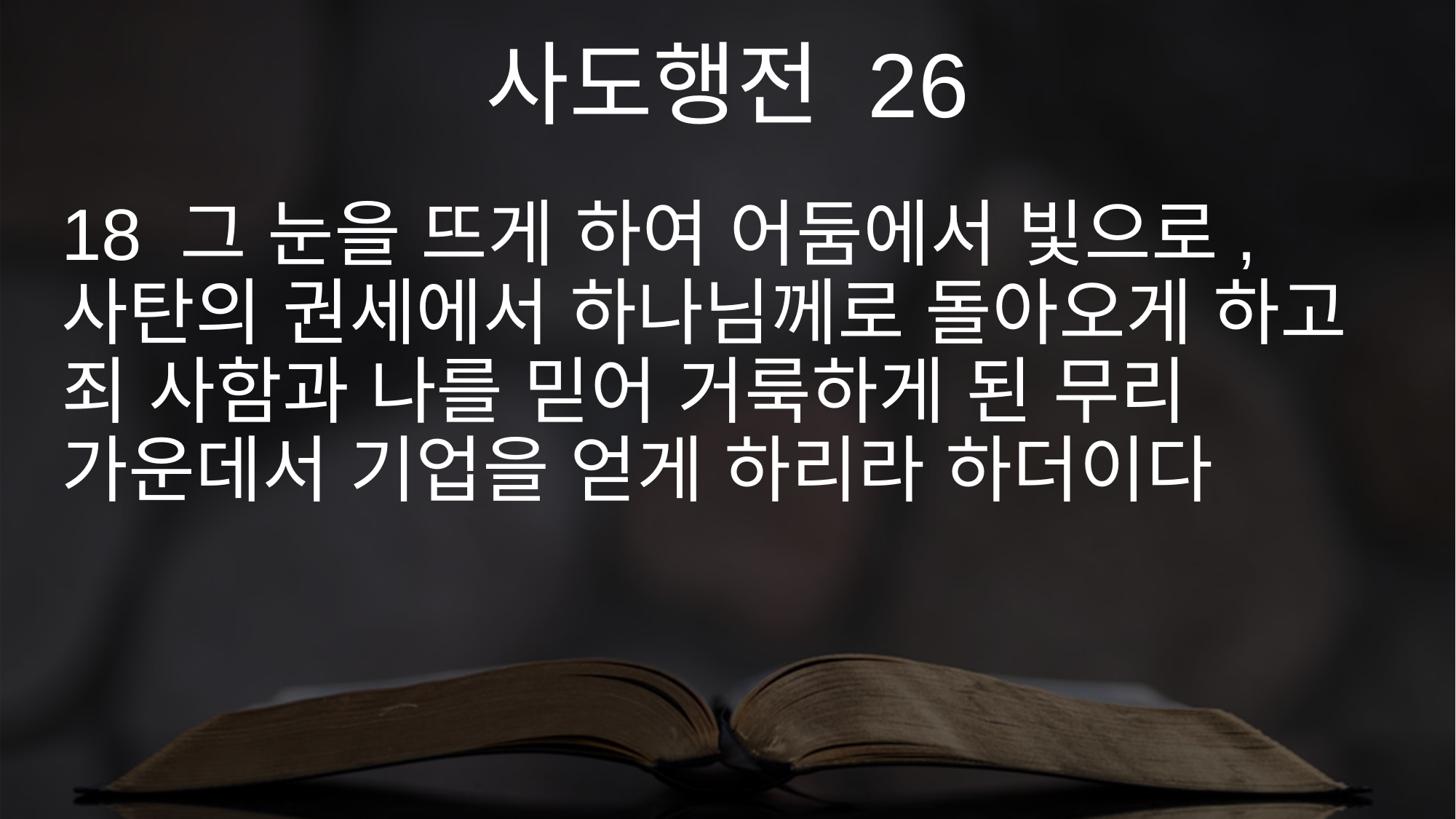

사도행전 26
18 그 눈을 뜨게 하여 어둠에서 빛으로, 사탄의 권세에서 하나님께로 돌아오게 하고 죄 사함과 나를 믿어 거룩하게 된 무리 가운데서 기업을 얻게 하리라 하더이다